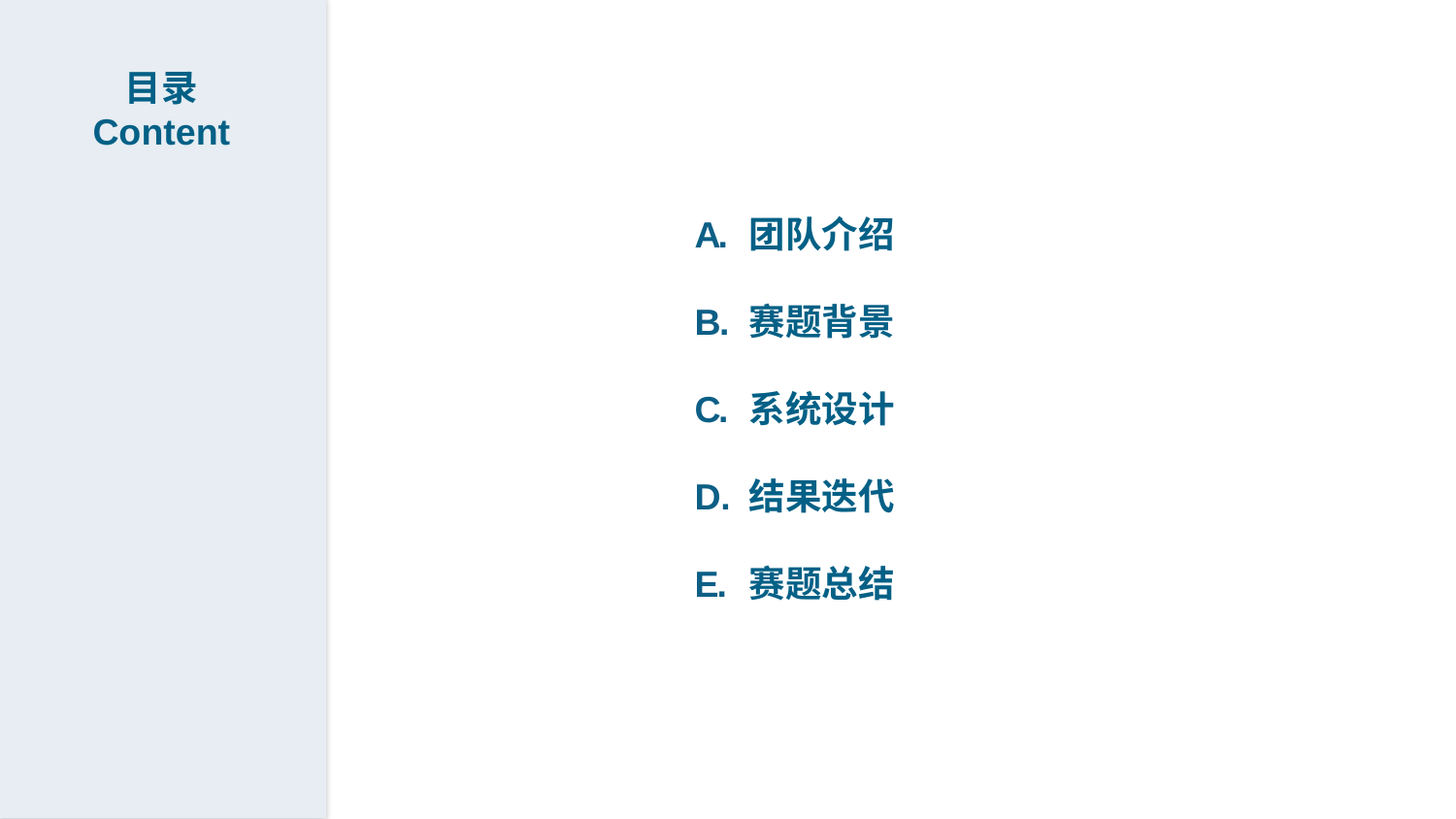

目录
Content
团队介绍
赛题背景
系统设计
结果迭代
赛题总结